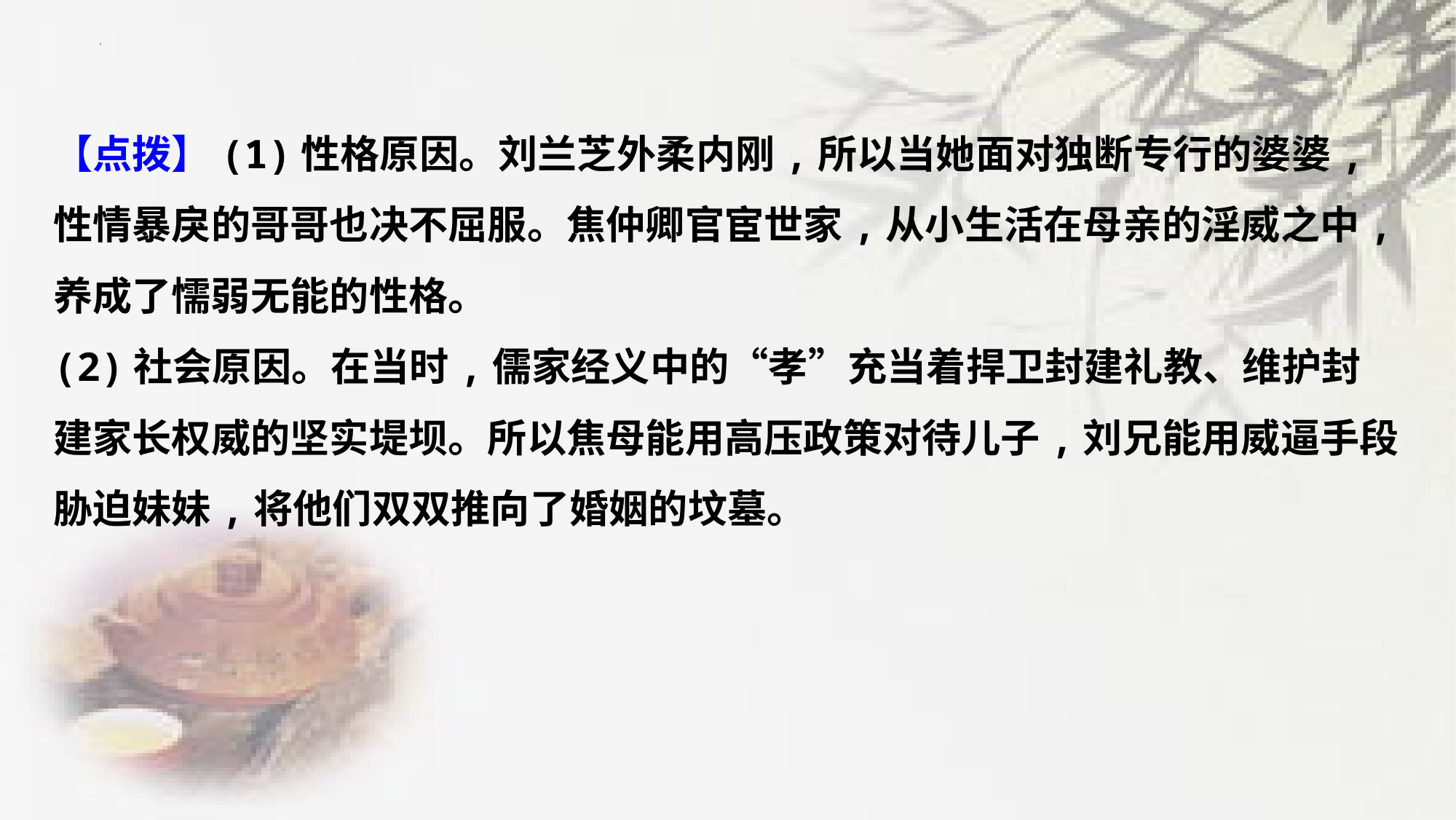

【点拨】(1)性格原因。刘兰芝外柔内刚,所以当她面对独断专行的婆婆,性情暴戾的哥哥也决不屈服。焦仲卿官宦世家,从小生活在母亲的淫威之中,养成了懦弱无能的性格。
(2)社会原因。在当时,儒家经义中的“孝”充当着捍卫封建礼教、维护封建家长权威的坚实堤坝。所以焦母能用高压政策对待儿子,刘兄能用威逼手段胁迫妹妹,将他们双双推向了婚姻的坟墓。